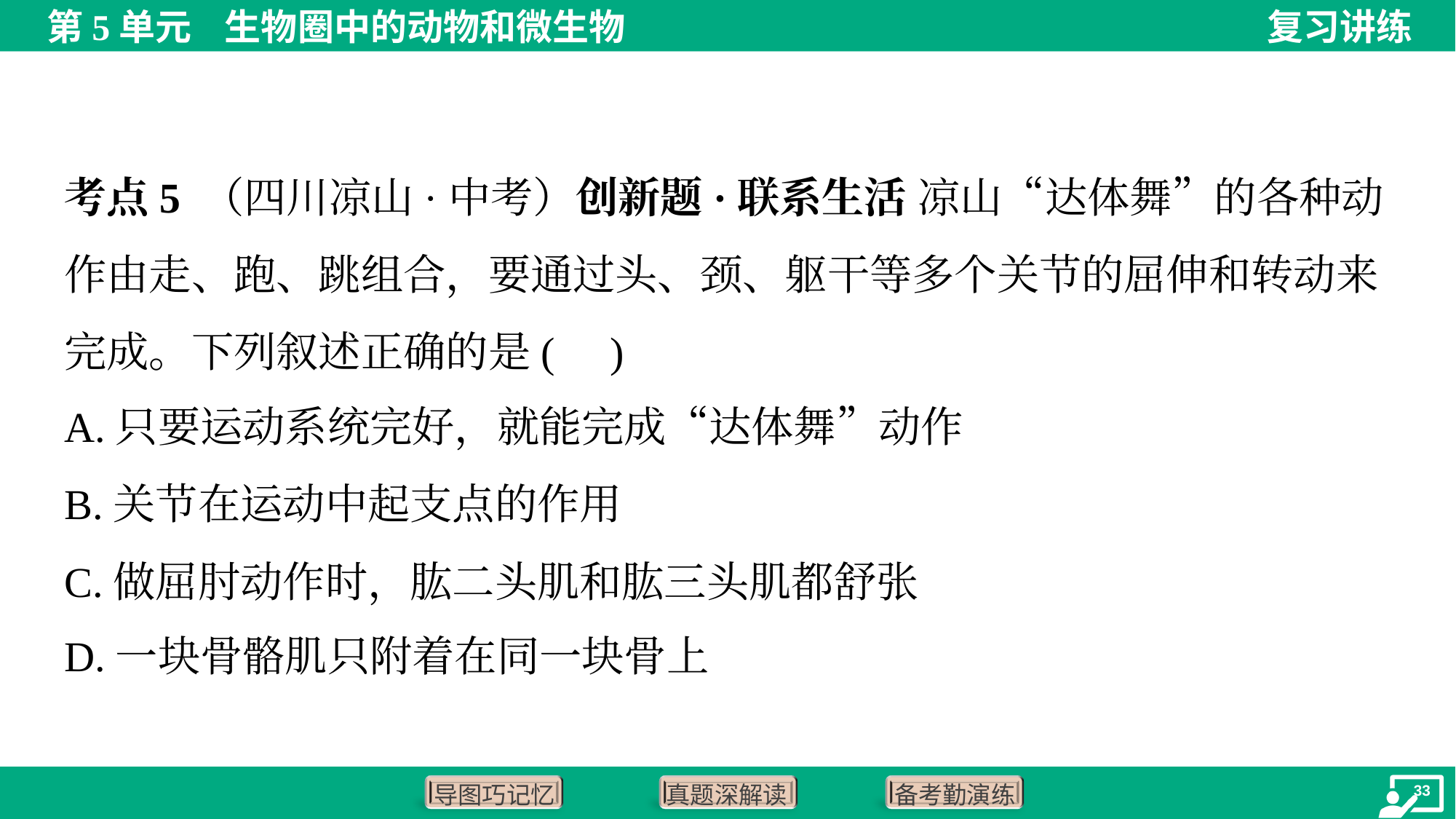

考点5 （四川凉山·中考）创新题·联系生活 凉山“达体舞”的各种动作由走、跑、跳组合，要通过头、颈、躯干等多个关节的屈伸和转动来完成。下列叙述正确的是(     )
A.只要运动系统完好，就能完成“达体舞”动作
B.关节在运动中起支点的作用
C.做屈肘动作时，肱二头肌和肱三头肌都舒张
D.一块骨骼肌只附着在同一块骨上